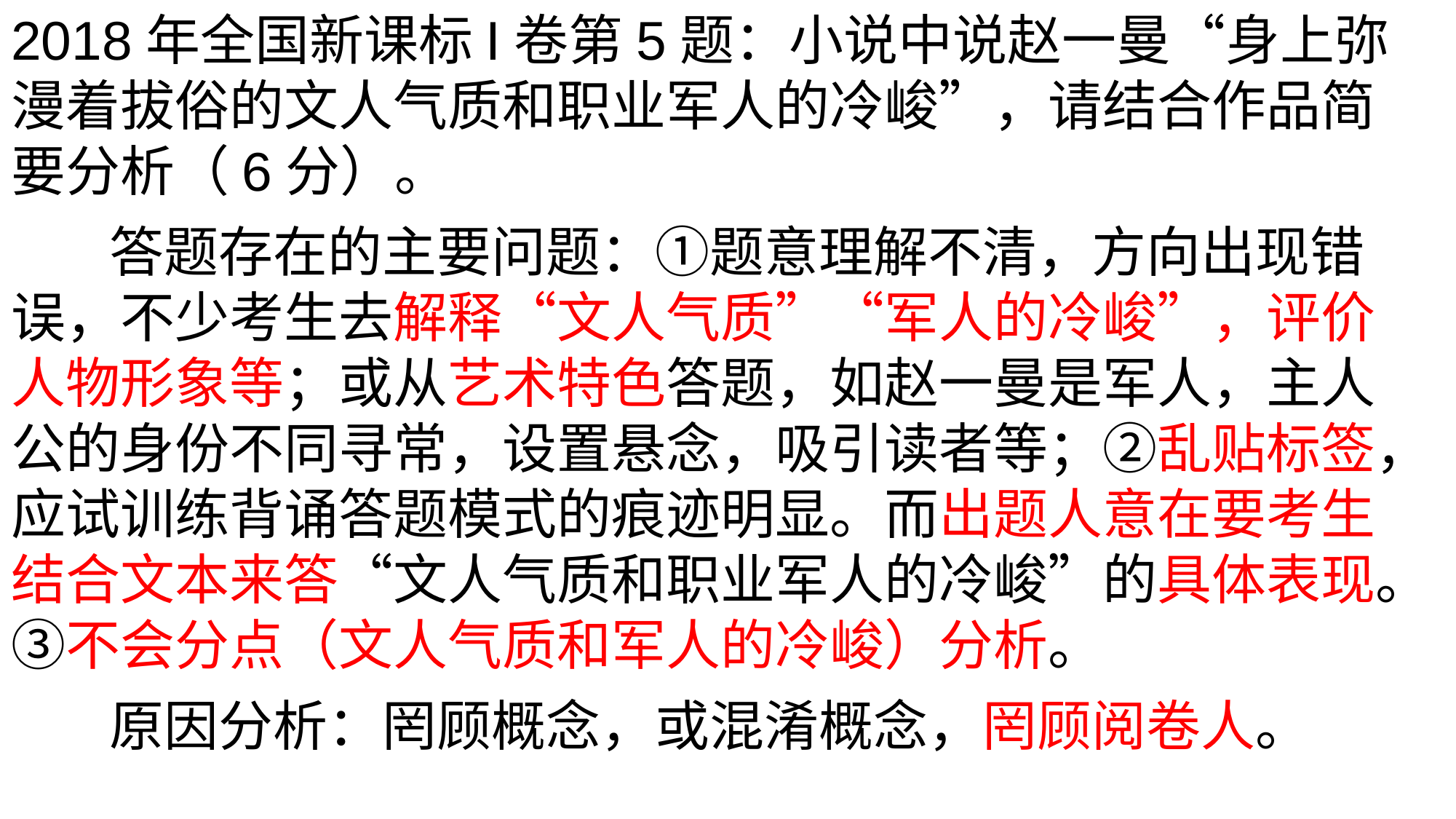

2018年全国新课标I卷第5题：小说中说赵一曼“身上弥漫着拔俗的文人气质和职业军人的冷峻”，请结合作品简要分析（6分）。
       答题存在的主要问题：①题意理解不清，方向出现错误，不少考生去解释“文人气质”“军人的冷峻”，评价人物形象等；或从艺术特色答题，如赵一曼是军人，主人公的身份不同寻常，设置悬念，吸引读者等；②乱贴标签，应试训练背诵答题模式的痕迹明显。而出题人意在要考生结合文本来答“文人气质和职业军人的冷峻”的具体表现。③不会分点（文人气质和军人的冷峻）分析。
       原因分析：罔顾概念，或混淆概念，罔顾阅卷人。